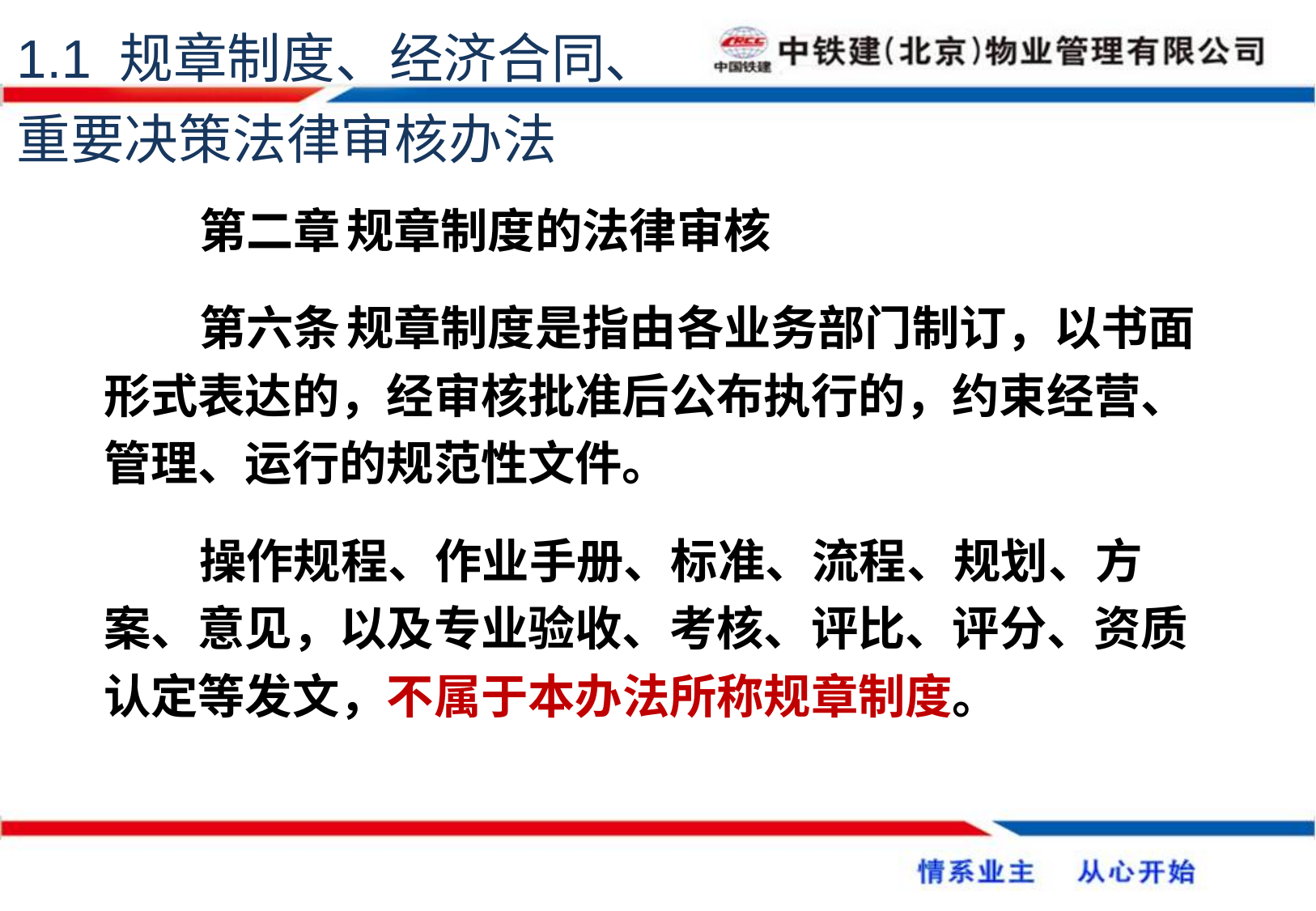

1.1 规章制度、经济合同、重要决策法律审核办法
第二章	规章制度的法律审核
第六条	规章制度是指由各业务部门制订，以书面形式表达的，经审核批准后公布执行的，约束经营、管理、运行的规范性文件。
操作规程、作业手册、标准、流程、规划、方案、意见，以及专业验收、考核、评比、评分、资质认定等发文，不属于本办法所称规章制度。
12